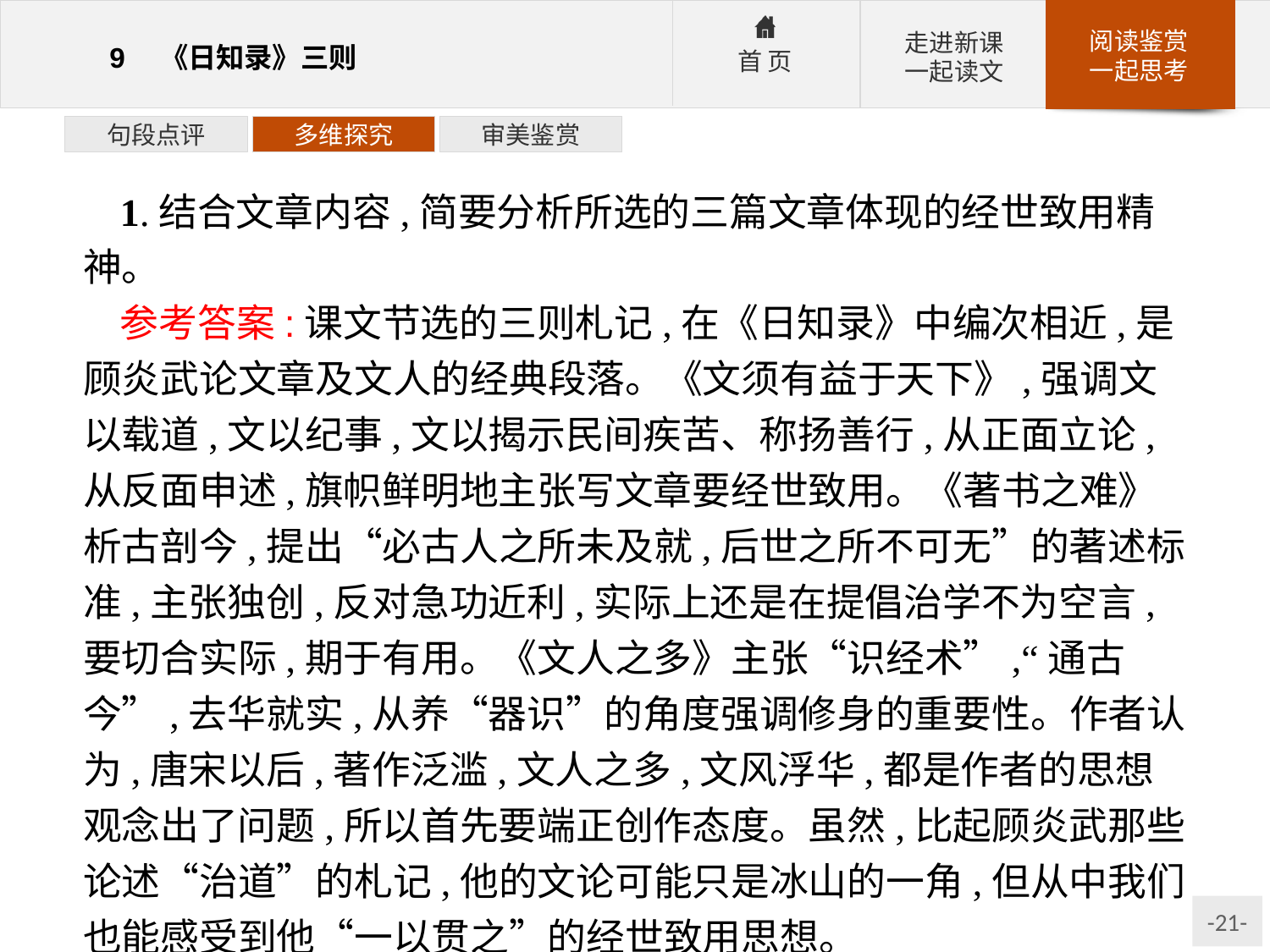

句段点评
多维探究
审美鉴赏
1.结合文章内容,简要分析所选的三篇文章体现的经世致用精神。
参考答案:课文节选的三则札记,在《日知录》中编次相近,是顾炎武论文章及文人的经典段落。《文须有益于天下》,强调文以载道,文以纪事,文以揭示民间疾苦、称扬善行,从正面立论,从反面申述,旗帜鲜明地主张写文章要经世致用。《著书之难》析古剖今,提出“必古人之所未及就,后世之所不可无”的著述标准,主张独创,反对急功近利,实际上还是在提倡治学不为空言,要切合实际,期于有用。《文人之多》主张“识经术”,“通古今”,去华就实,从养“器识”的角度强调修身的重要性。作者认为,唐宋以后,著作泛滥,文人之多,文风浮华,都是作者的思想观念出了问题,所以首先要端正创作态度。虽然,比起顾炎武那些论述“治道”的札记,他的文论可能只是冰山的一角,但从中我们也能感受到他“一以贯之”的经世致用思想。